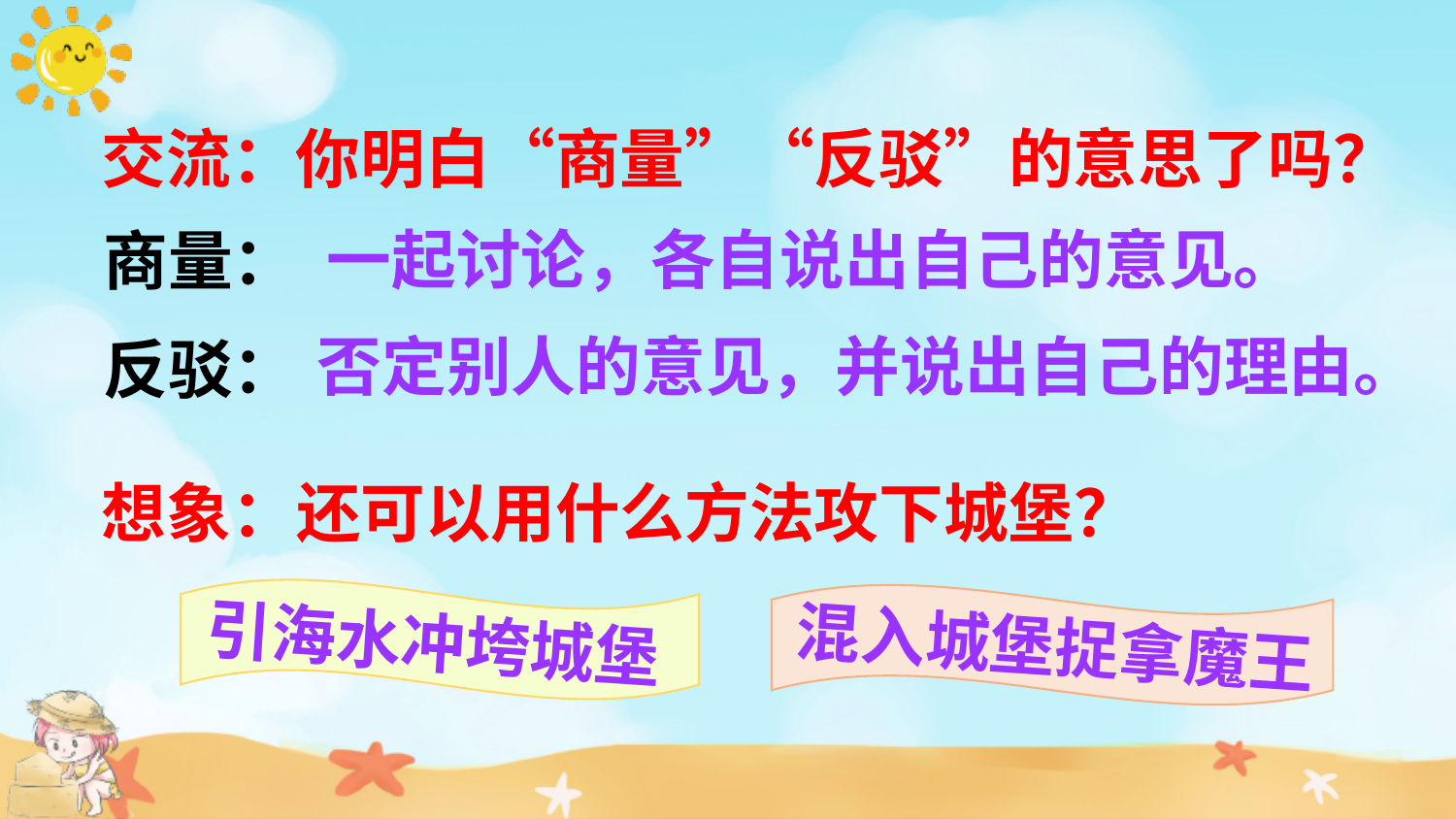

交流：你明白“商量”“反驳”的意思了吗？
一起讨论，各自说出自己的意见。
商量：
否定别人的意见，并说出自己的理由。
反驳：
想象：还可以用什么方法攻下城堡？

引海水冲垮城堡

混入城堡捉拿魔王